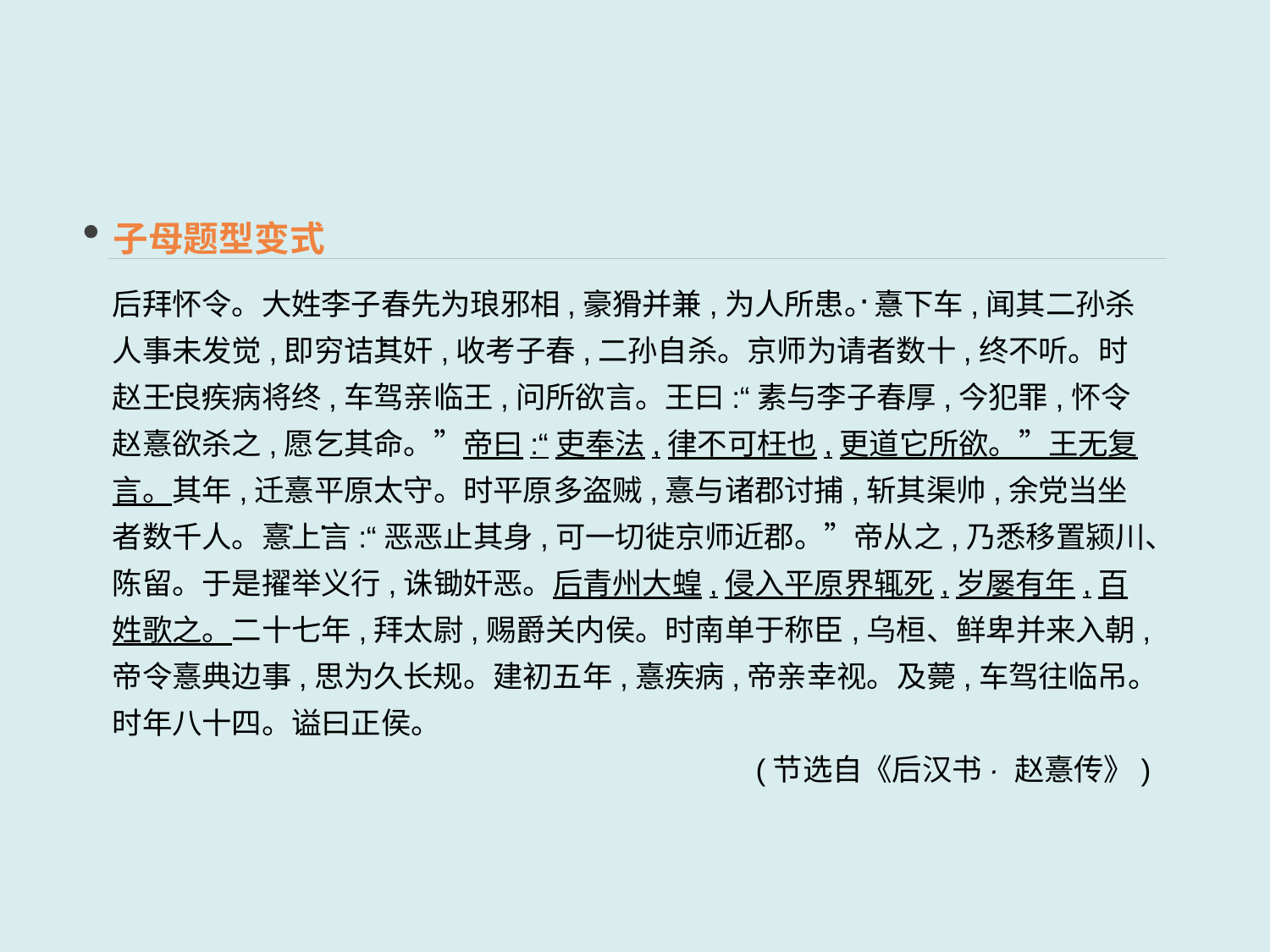

子母题型变式

后拜怀令。大姓李子春先为琅邪相,豪猾并兼,为人所患。憙下车,闻其二孙杀人事未发觉,即穷诘其奸,收考子春,二孙自杀。京师为请者数十,终不听。时赵王良疾病将终,车驾亲临王,问所欲言。王曰:“素与李子春厚,今犯罪,怀令赵憙欲杀之,愿乞其命。”帝曰:“吏奉法,律不可枉也,更道它所欲。”王无复言。其年,迁憙平原太守。时平原多盗贼,憙与诸郡讨捕,斩其渠帅,余党当坐者数千人。憙上言:“恶恶止其身,可一切徙京师近郡。”帝从之,乃悉移置颍川、陈留。于是擢举义行,诛锄奸恶。后青州大蝗,侵入平原界辄死,岁屡有年,百姓歌之。二十七年,拜太尉,赐爵关内侯。时南单于称臣,乌桓、鲜卑并来入朝,帝令憙典边事,思为久长规。建初五年,憙疾病,帝亲幸视。及薨,车驾往临吊。时年八十四。谥曰正侯。
(节选自《后汉书· 赵憙传》)
 ·  ·
 ·  ·
 ·  ·
 ·  ·